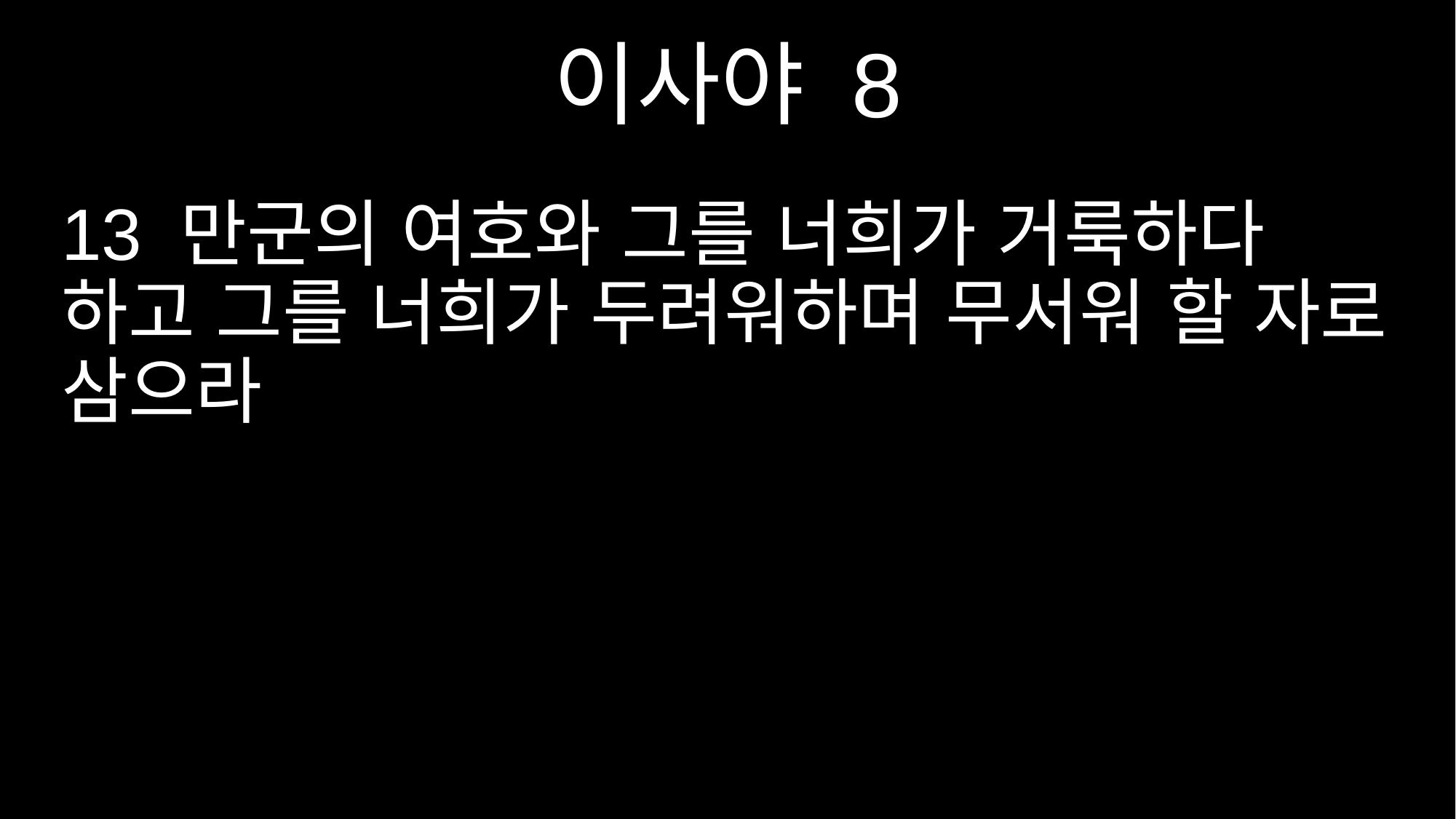

이사야 8
13 만군의 여호와 그를 너희가 거룩하다 하고 그를 너희가 두려워하며 무서워 할 자로 삼으라